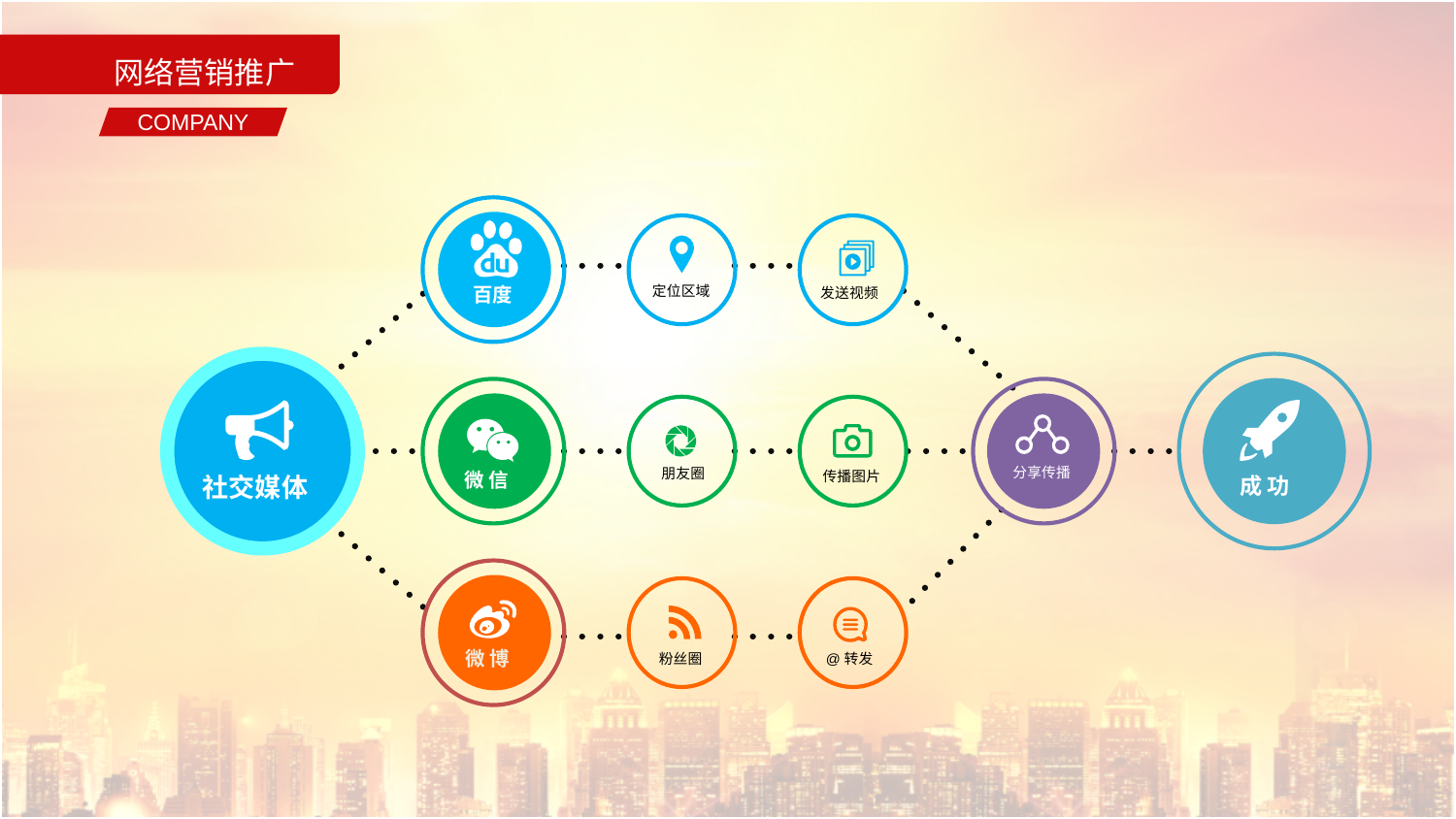

网络营销推广
COMPANY

百度

定位区域

发送视频

社交媒体

成 功

微 信

分享传播

朋友圈

传播图片

微 博

粉丝圈

@转发